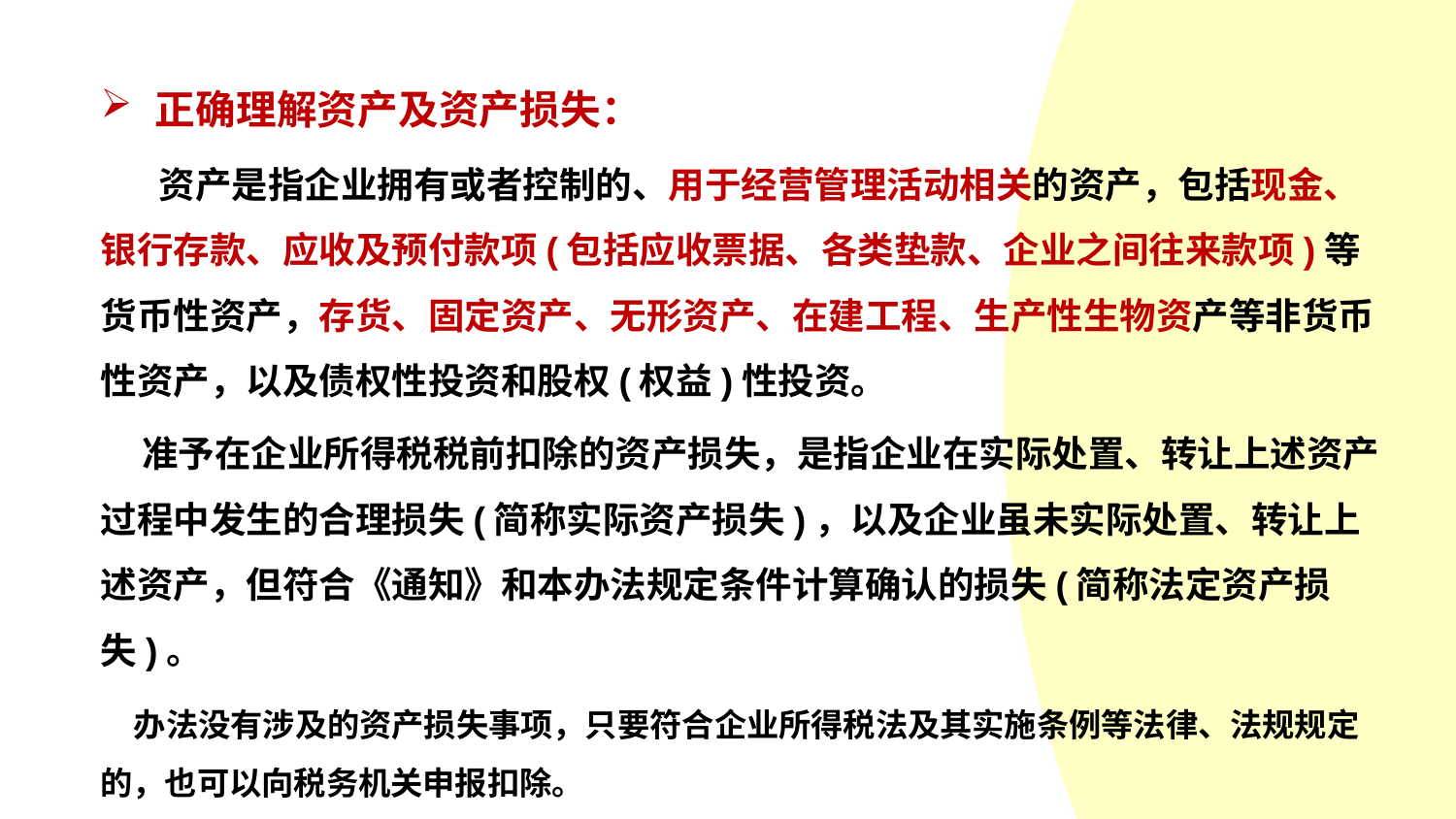

#
正确理解资产及资产损失：
      资产是指企业拥有或者控制的、用于经营管理活动相关的资产，包括现金、银行存款、应收及预付款项(包括应收票据、各类垫款、企业之间往来款项)等货币性资产，存货、固定资产、无形资产、在建工程、生产性生物资产等非货币性资产，以及债权性投资和股权(权益)性投资。
    准予在企业所得税税前扣除的资产损失，是指企业在实际处置、转让上述资产过程中发生的合理损失(简称实际资产损失)，以及企业虽未实际处置、转让上述资产，但符合《通知》和本办法规定条件计算确认的损失(简称法定资产损失)。
   办法没有涉及的资产损失事项，只要符合企业所得税法及其实施条例等法律、法规规定的，也可以向税务机关申报扣除。